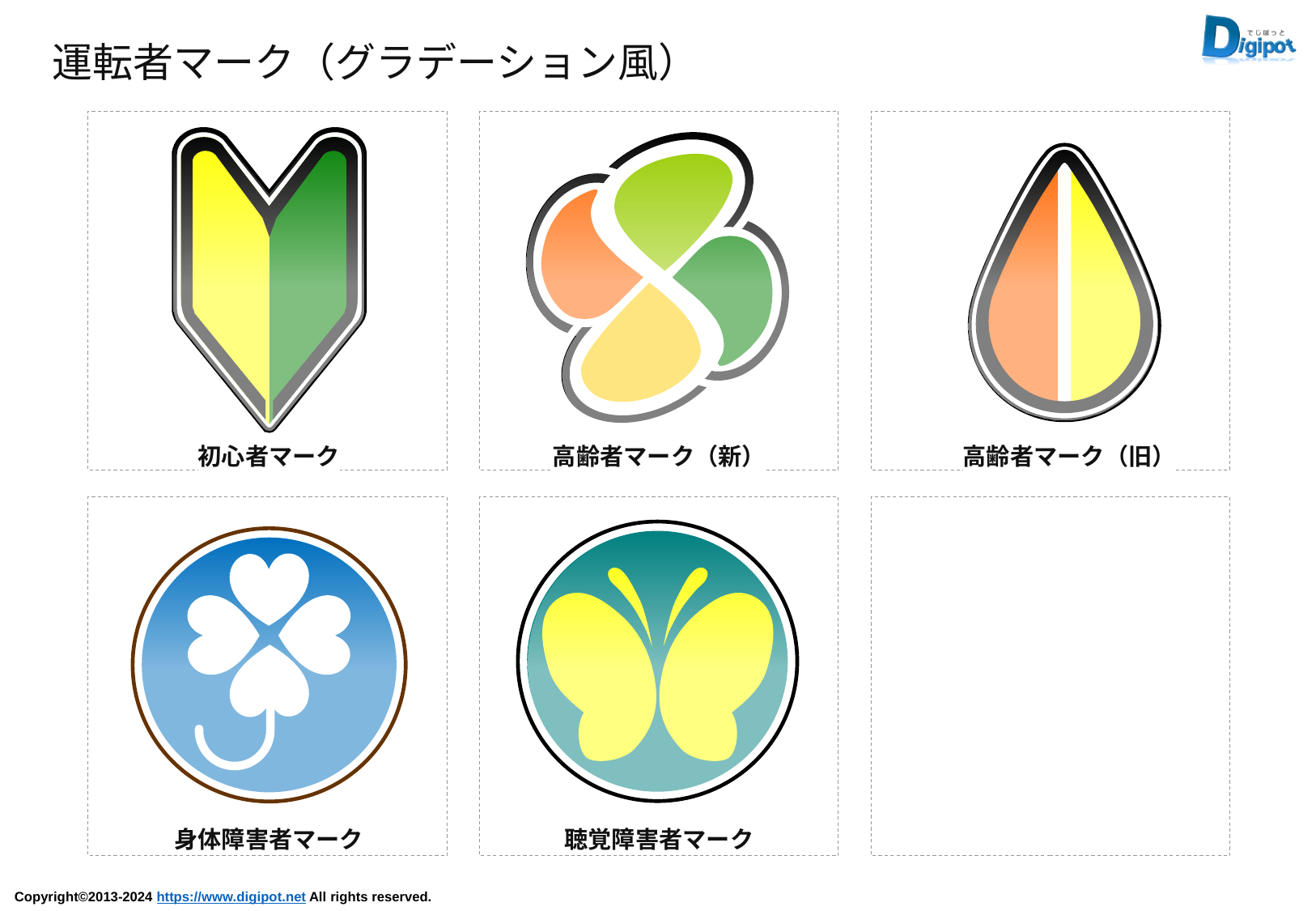

運転者マーク（グラデーション風）

初心者マーク
高齢者マーク（新）
高齢者マーク（旧）

身体障害者マーク
聴覚障害者マーク